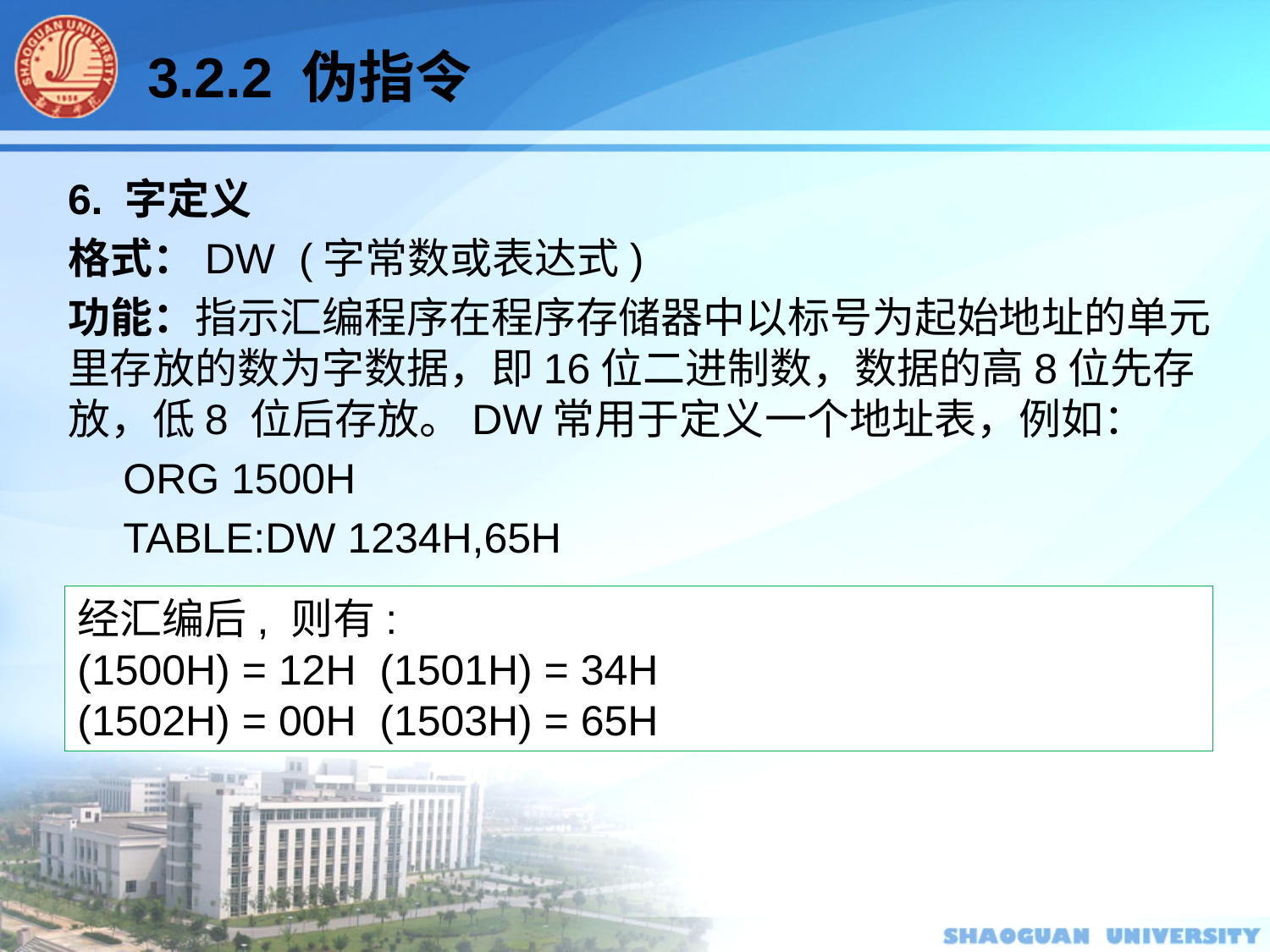

3.2.2 伪指令
6. 字定义
格式：DW  (字常数或表达式)
功能：指示汇编程序在程序存储器中以标号为起始地址的单元里存放的数为字数据，即16位二进制数，数据的高8位先存放，低8 位后存放。DW常用于定义一个地址表，例如：
ORG 1500H
TABLE:DW 1234H,65H
经汇编后, 则有:
(1500H) = 12H  (1501H) = 34H
(1502H) = 00H  (1503H) = 65H